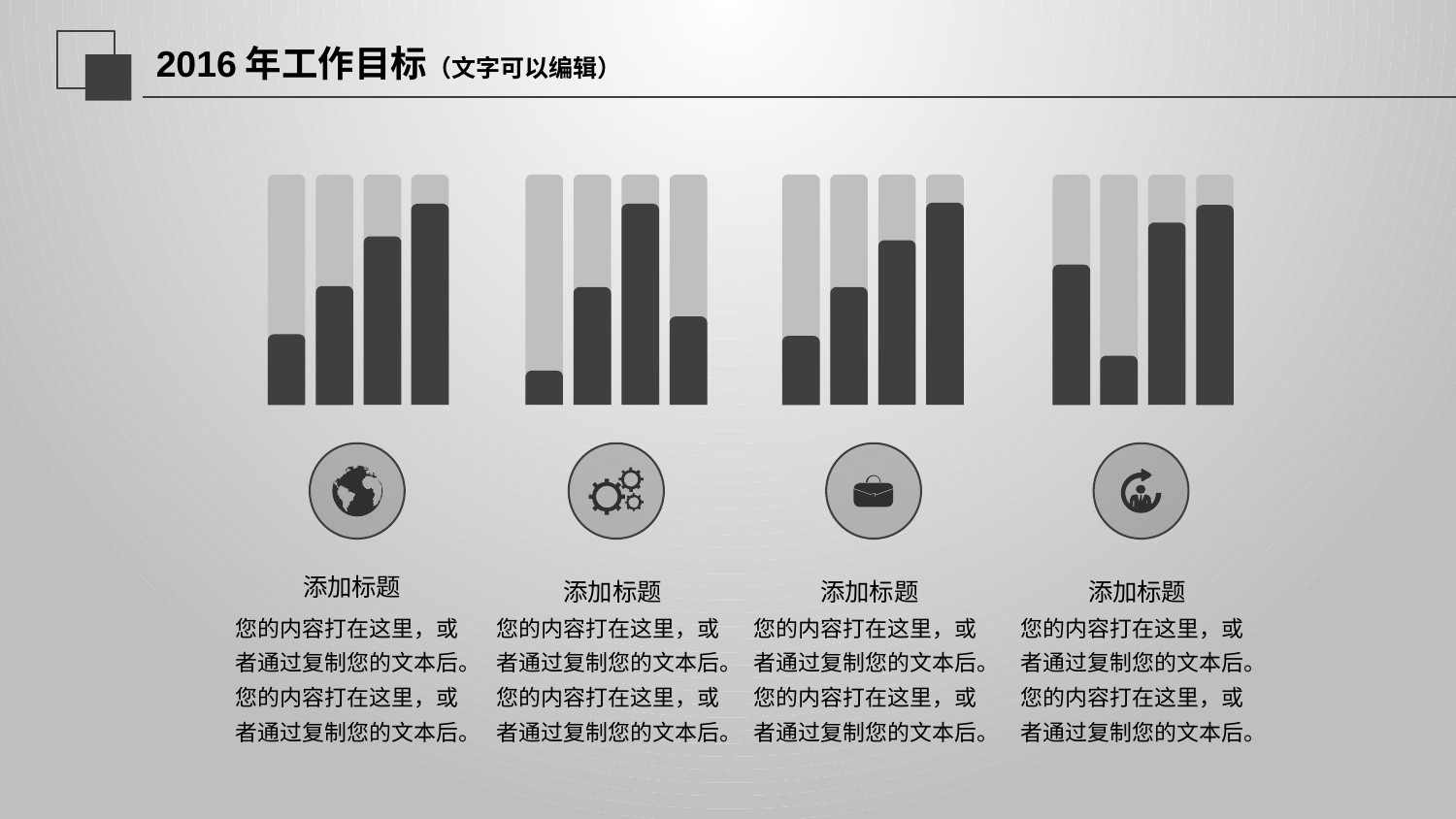

延迟符
# 2016年工作目标（文字可以编辑）

添加标题
添加标题
添加标题
添加标题
您的内容打在这里，或者通过复制您的文本后。您的内容打在这里，或者通过复制您的文本后。
您的内容打在这里，或者通过复制您的文本后。您的内容打在这里，或者通过复制您的文本后。
您的内容打在这里，或者通过复制您的文本后。您的内容打在这里，或者通过复制您的文本后。
您的内容打在这里，或者通过复制您的文本后。您的内容打在这里，或者通过复制您的文本后。